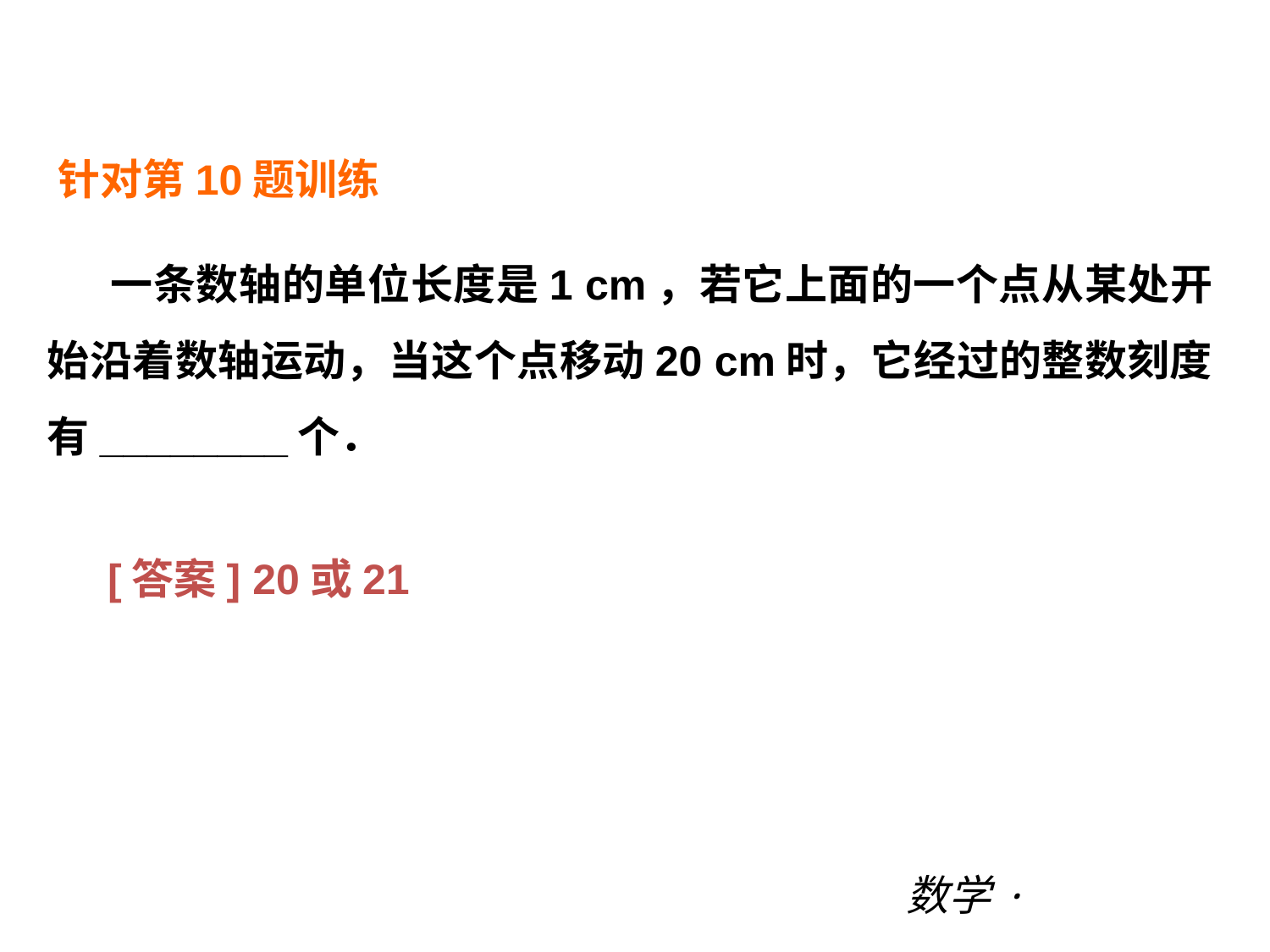

阶段综合测试三(期中二)
针对第10题训练
一条数轴的单位长度是1 cm，若它上面的一个点从某处开始沿着数轴运动，当这个点移动20 cm时，它经过的整数刻度有________个．
[答案] 20或21
数学·新课标（BS）